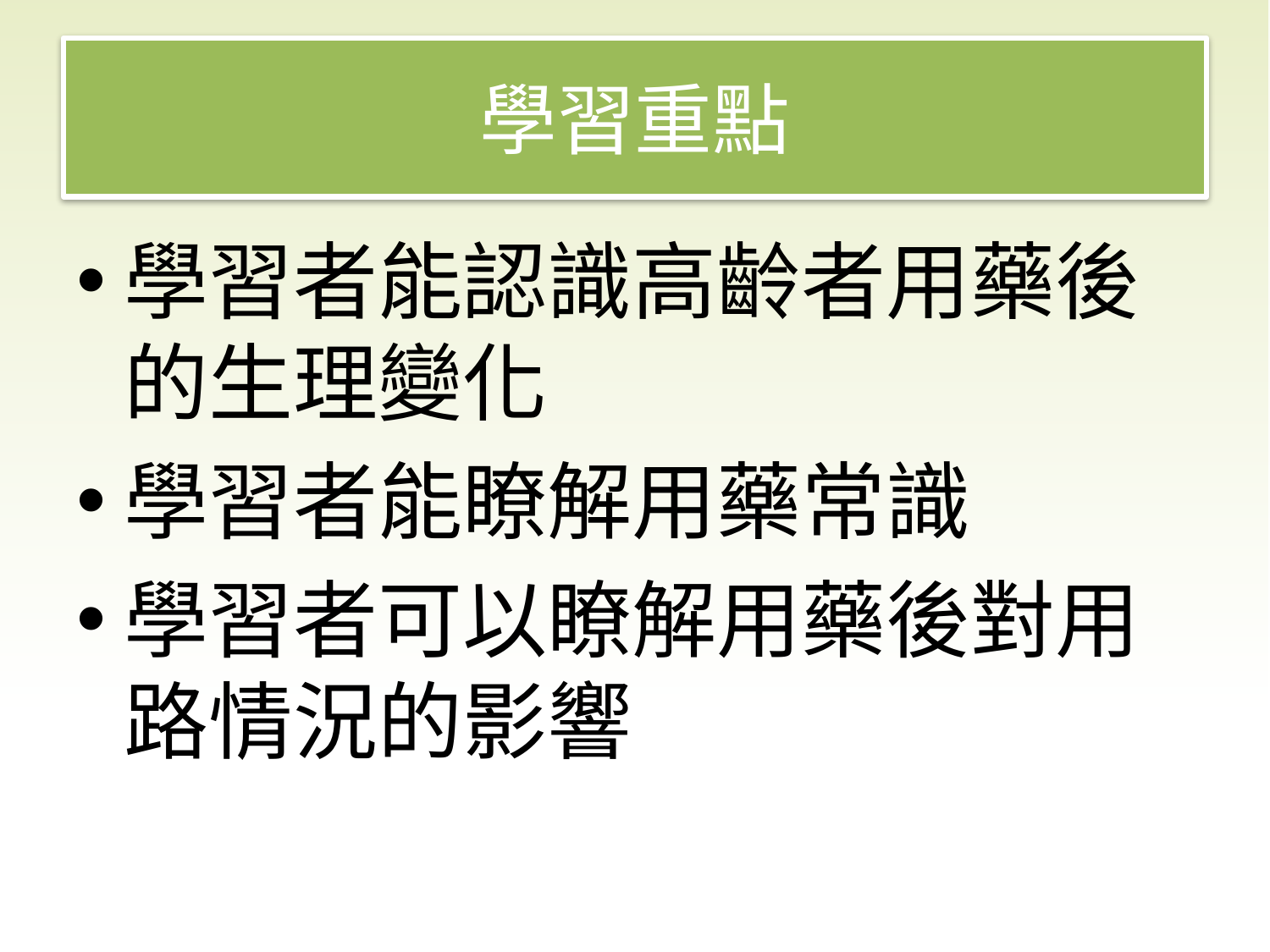

# 學習重點
學習者能認識高齡者用藥後的生理變化
學習者能瞭解用藥常識
學習者可以瞭解用藥後對用路情況的影響